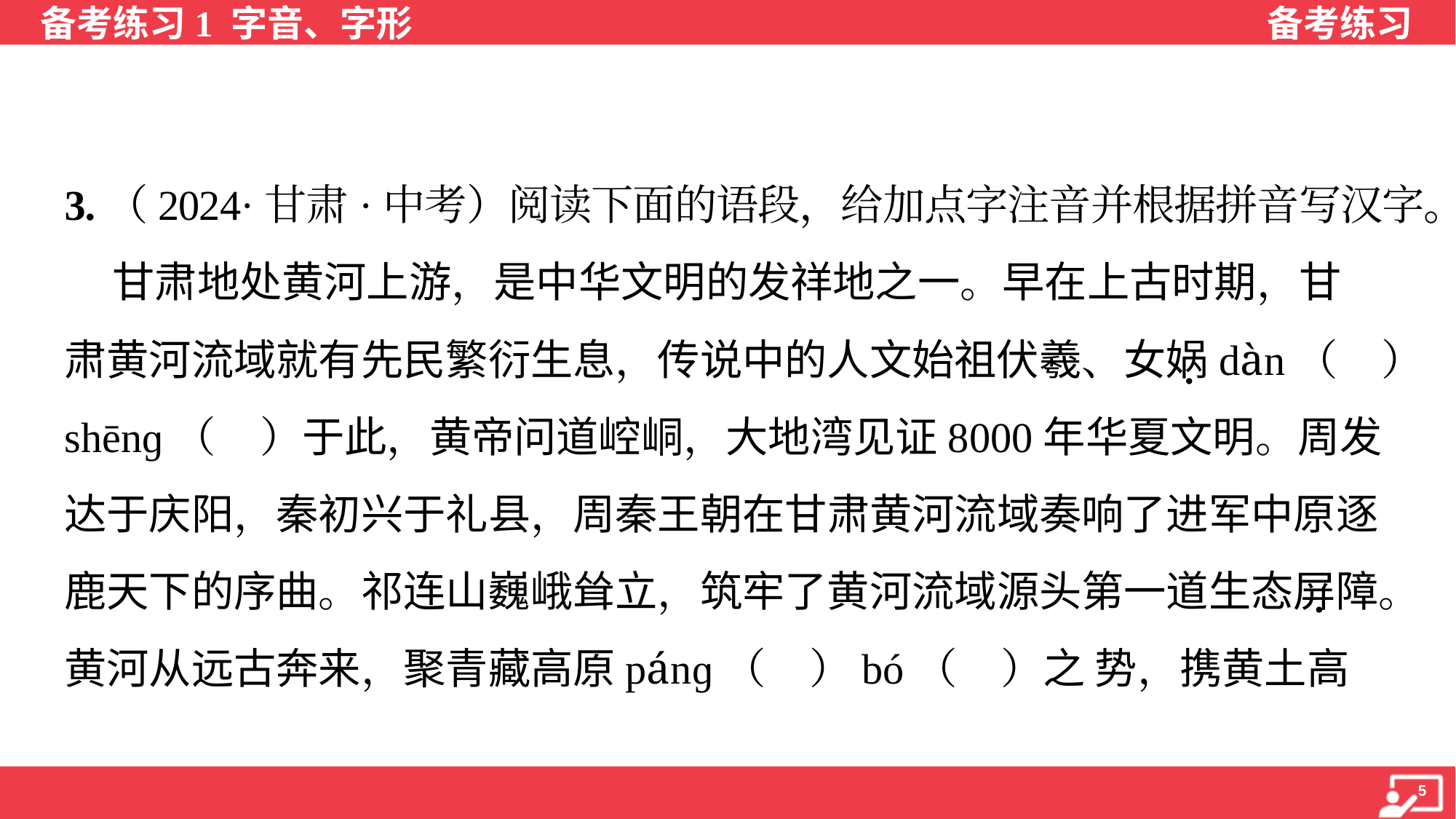

3.（2024·甘肃·中考）阅读下面的语段，给加点字注音并根据拼音写汉字。
    甘肃地处黄河上游，是中华文明的发祥地之一。早在上古时期，甘
肃黄河流域就有先民繁衍生息，传说中的人文始祖伏羲、女娲dàn（    ）
shēnɡ（    ）于此，黄帝问道崆峒，大地湾见证8000年华夏文明。周发
达于庆阳，秦初兴于礼县，周秦王朝在甘肃黄河流域奏响了进军中原逐
鹿天下的序曲。祁连山巍峨耸立，筑牢了黄河流域源头第一道生态屏障。
黄河从远古奔来，聚青藏高原pánɡ（    ）bó（    ）之 势，携黄土高